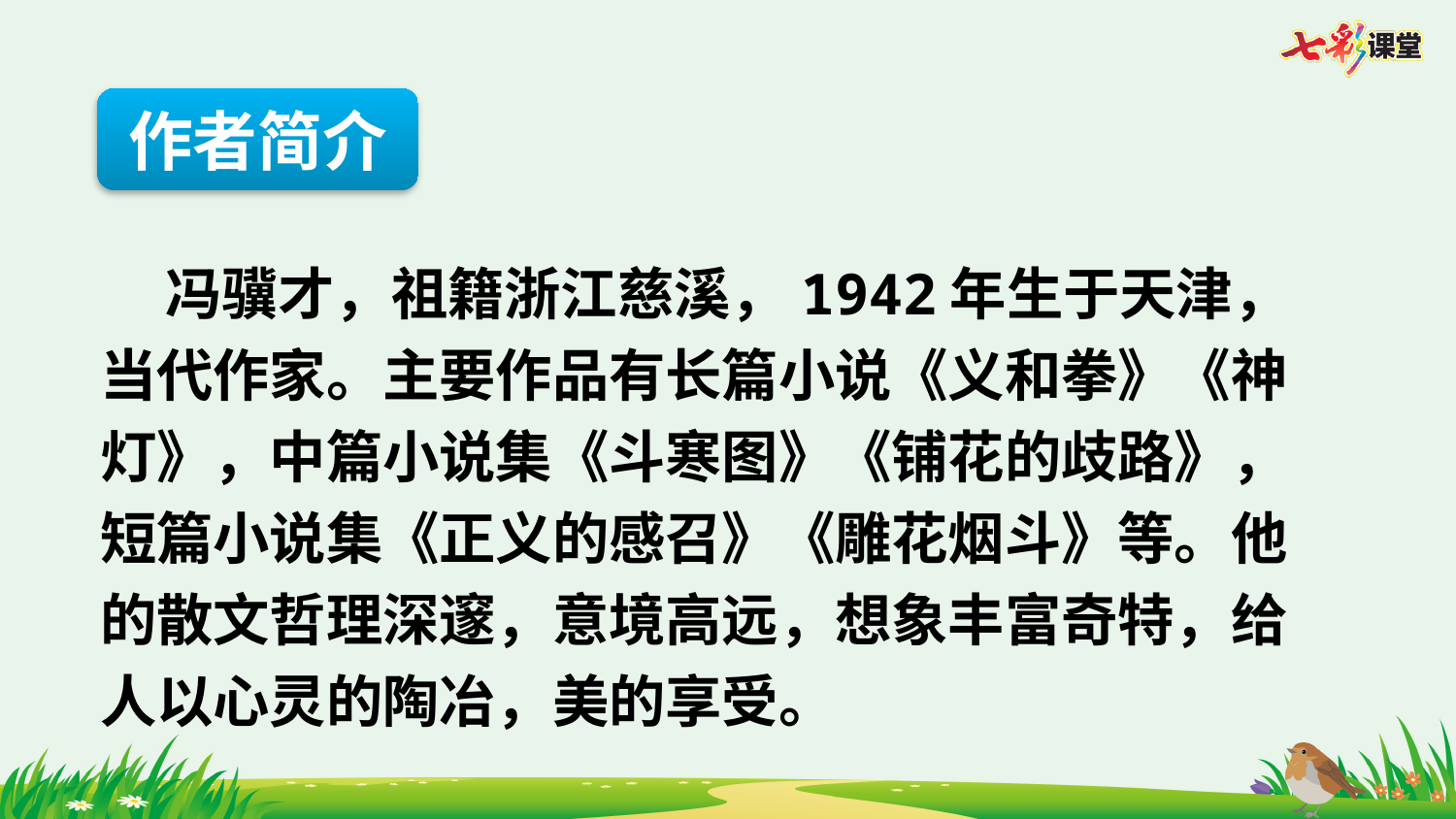

作者简介
    冯骥才，祖籍浙江慈溪，1942年生于天津，当代作家。主要作品有长篇小说《义和拳》《神灯》，中篇小说集《斗寒图》《铺花的歧路》，短篇小说集《正义的感召》《雕花烟斗》等。他的散文哲理深邃，意境高远，想象丰富奇特，给人以心灵的陶冶，美的享受。